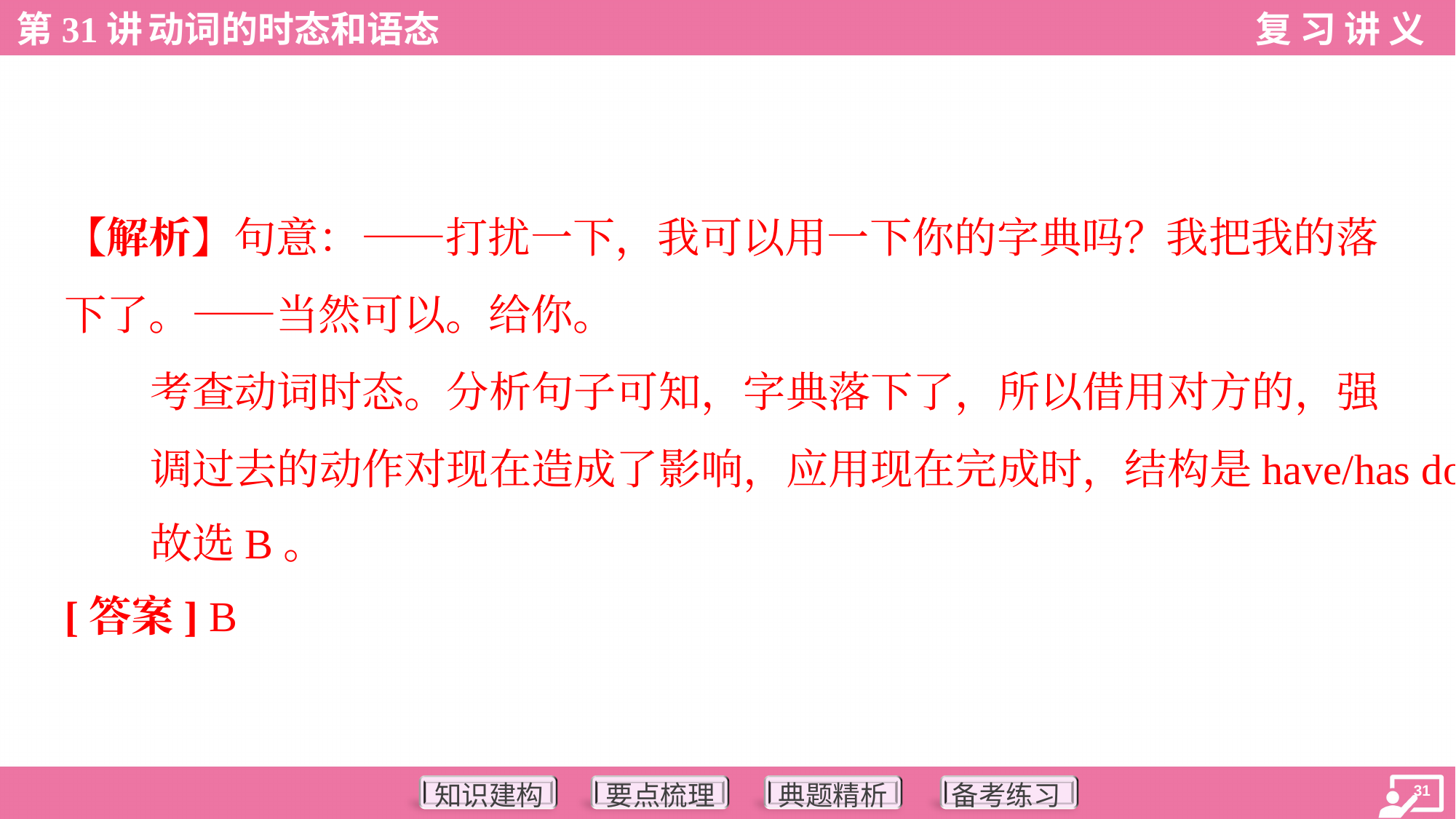

【解析】句意：——打扰一下，我可以用一下你的字典吗？我把我的落
下了。——当然可以。给你。
考查动词时态。分析句子可知，字典落下了，所以借用对方的，强
调过去的动作对现在造成了影响，应用现在完成时，结构是have/has done，
故选B。
[答案] B